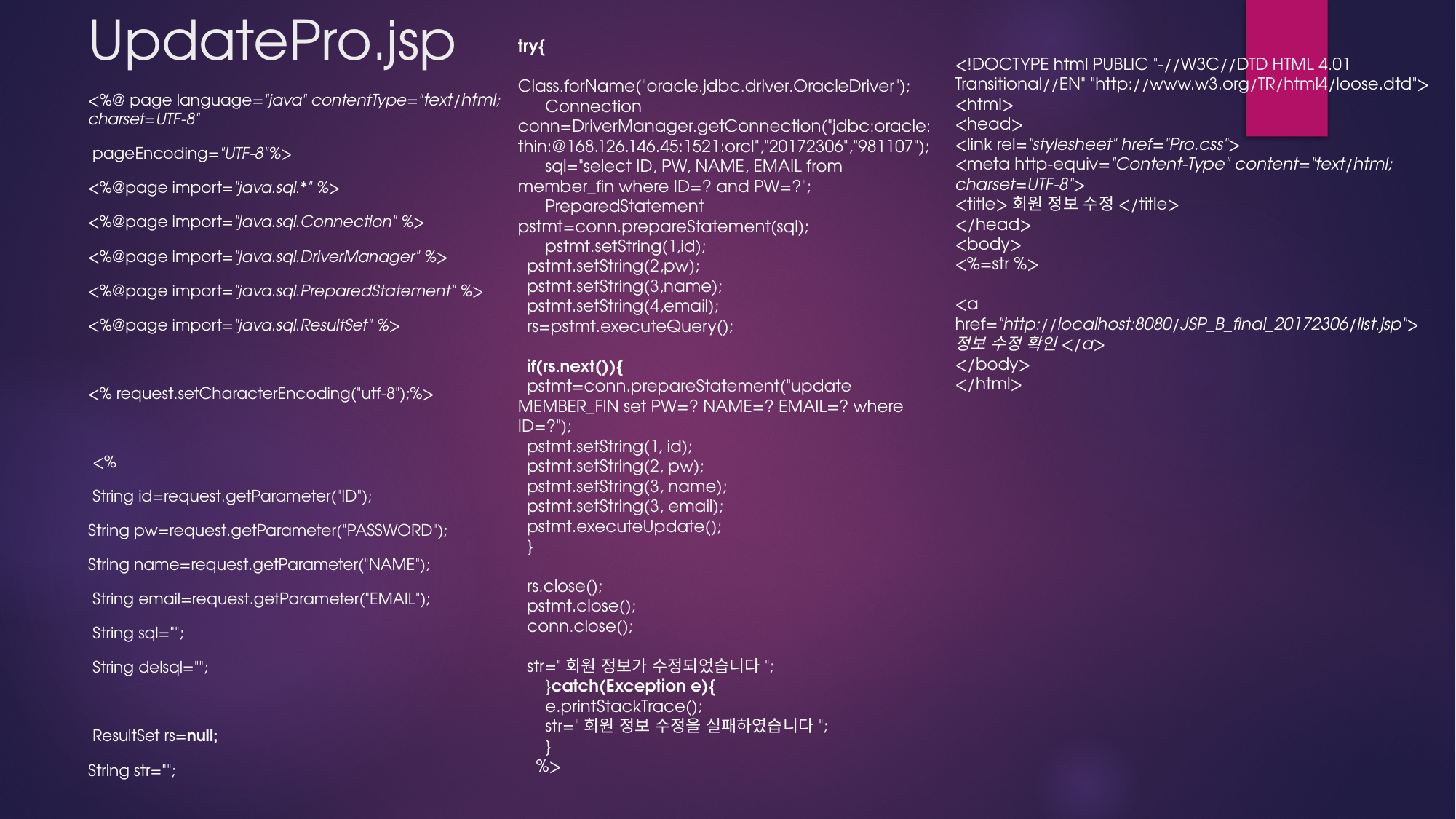

# UpdatePro.jsp
try{
      Class.forName("oracle.jdbc.driver.OracleDriver");
      Connection conn=DriverManager.getConnection("jdbc:oracle:thin:@168.126.146.45:1521:orcl","20172306","981107");
      sql="select ID, PW, NAME, EMAIL from member_fin where ID=? and PW=?";
      PreparedStatement pstmt=conn.prepareStatement(sql);
      pstmt.setString(1,id);
  pstmt.setString(2,pw);
  pstmt.setString(3,name);
  pstmt.setString(4,email);
  rs=pstmt.executeQuery();

  if(rs.next()){
  pstmt=conn.prepareStatement("update MEMBER_FIN set PW=? NAME=? EMAIL=? where ID=?");
  pstmt.setString(1, id);
  pstmt.setString(2, pw);
  pstmt.setString(3, name);
  pstmt.setString(3, email);
  pstmt.executeUpdate();
  }

  rs.close();
  pstmt.close();
  conn.close();

  str="회원 정보가 수정되었습니다";
      }catch(Exception e){
      e.printStackTrace();
      str="회원 정보 수정을 실패하였습니다";
      }
    %>
<!DOCTYPE html PUBLIC "-//W3C//DTD HTML 4.01 Transitional//EN" "http://www.w3.org/TR/html4/loose.dtd">
<html>
<head>
<link rel="stylesheet" href="Pro.css">
<meta http-equiv="Content-Type" content="text/html; charset=UTF-8">
<title>회원 정보 수정</title>
</head>
<body>
<%=str %>

<a href="http://localhost:8080/JSP_B_final_20172306/list.jsp">
정보 수정 확인</a>
</body>
</html>
<%@ page language="java" contentType="text/html; charset=UTF-8"
 pageEncoding="UTF-8"%>
<%@page import="java.sql.*" %>
<%@page import="java.sql.Connection" %>
<%@page import="java.sql.DriverManager" %>
<%@page import="java.sql.PreparedStatement" %>
<%@page import="java.sql.ResultSet" %>

<% request.setCharacterEncoding("utf-8");%>

 <%
 String id=request.getParameter("ID");
String pw=request.getParameter("PASSWORD");
String name=request.getParameter("NAME");
 String email=request.getParameter("EMAIL");
 String sql="";
 String delsql="";

 ResultSet rs=null;
String str="";